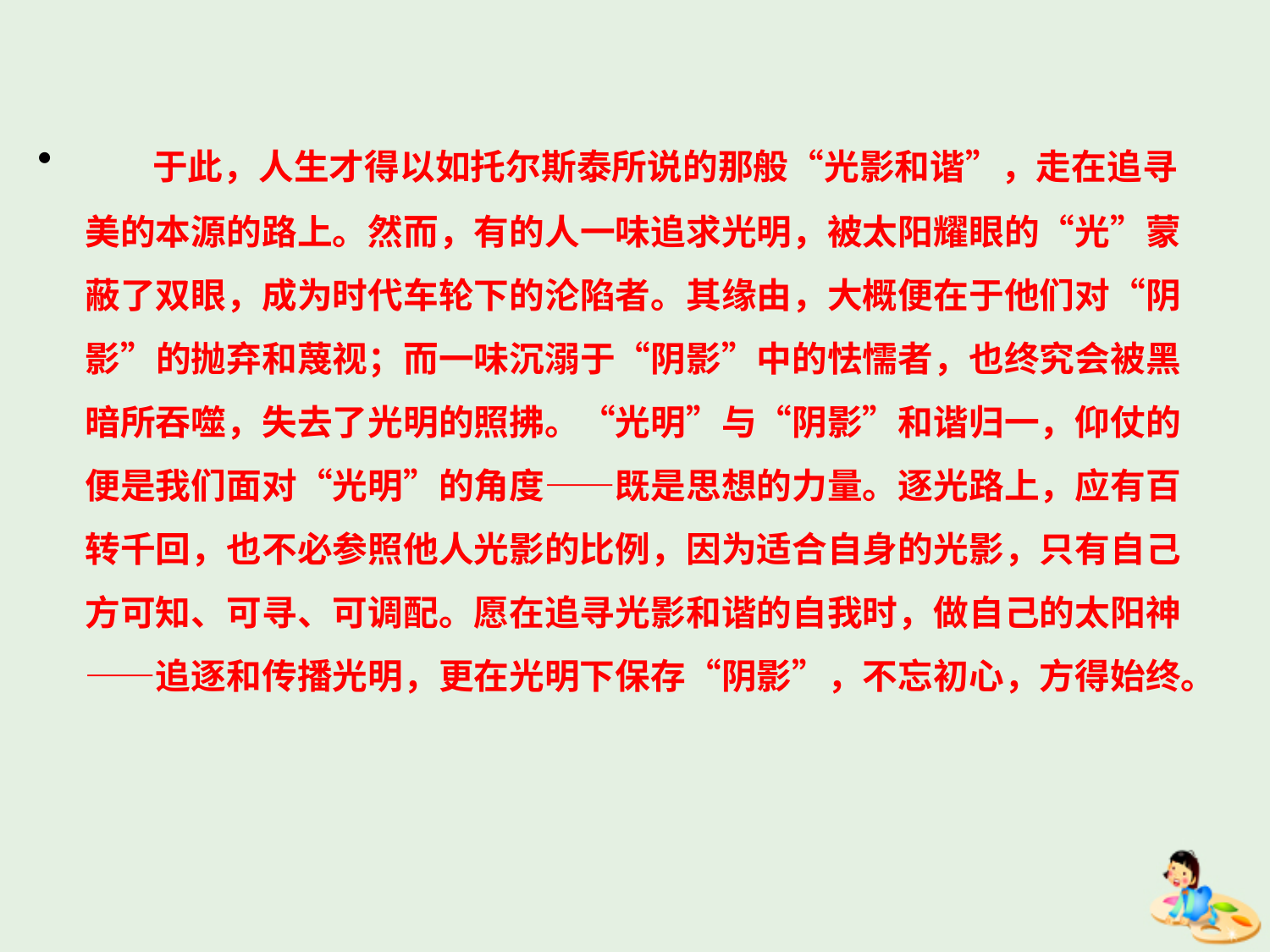

于此，人生才得以如托尔斯泰所说的那般“光影和谐”，走在追寻美的本源的路上。然而，有的人一味追求光明，被太阳耀眼的“光”蒙蔽了双眼，成为时代车轮下的沦陷者。其缘由，大概便在于他们对“阴影”的抛弃和蔑视；而一味沉溺于“阴影”中的怯懦者，也终究会被黑暗所吞噬，失去了光明的照拂。“光明”与“阴影”和谐归一，仰仗的便是我们面对“光明”的角度——既是思想的力量。逐光路上，应有百转千回，也不必参照他人光影的比例，因为适合自身的光影，只有自己方可知、可寻、可调配。愿在追寻光影和谐的自我时，做自己的太阳神——追逐和传播光明，更在光明下保存“阴影”，不忘初心，方得始终。